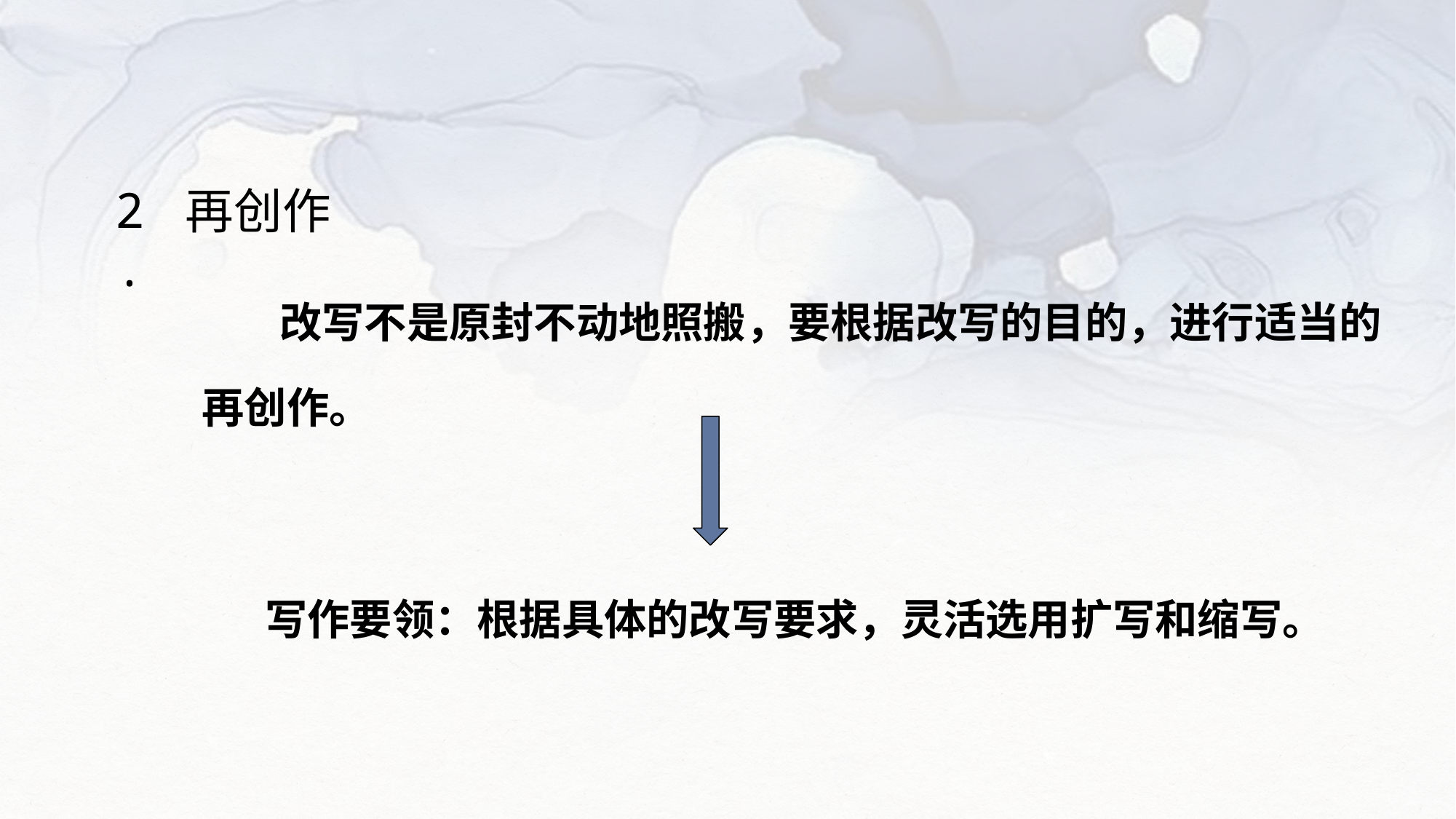

改写不是原封不动地照搬，要根据改写的目的，进行适当的
再创作。

2.
再创作

写作要领：根据具体的改写要求，灵活选用扩写和缩写。